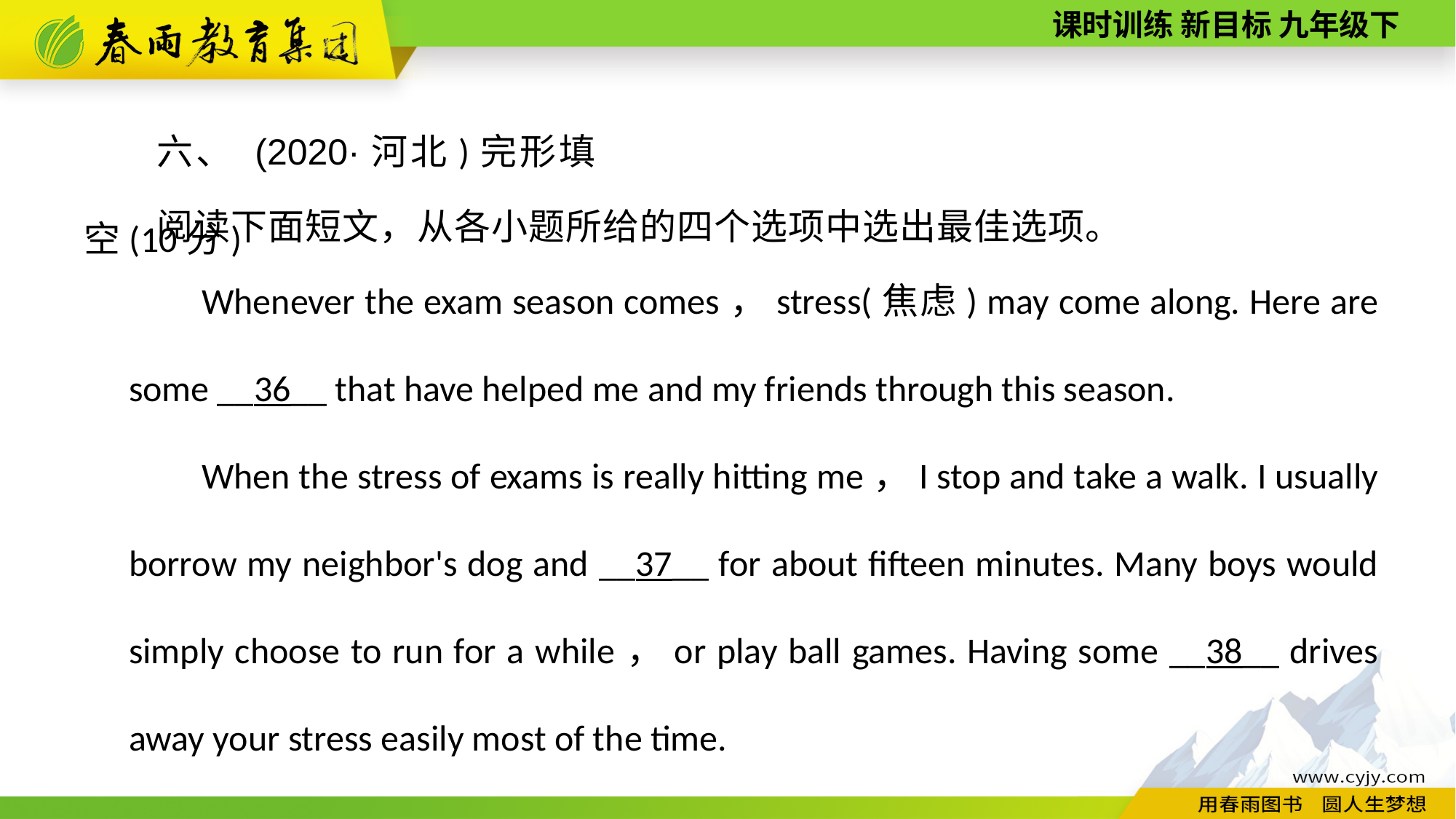

六、 (2020·河北)完形填空(10分)
阅读下面短文，从各小题所给的四个选项中选出最佳选项。
Whenever the exam season comes，stress(焦虑) may come along. Here are some __36__ that have helped me and my friends through this season.
When the stress of exams is really hitting me，I stop and take a walk. I usually borrow my neighbor's dog and __37__ for about fifteen minutes. Many boys would simply choose to run for a while，or play ball games. Having some __38__ drives away your stress easily most of the time.